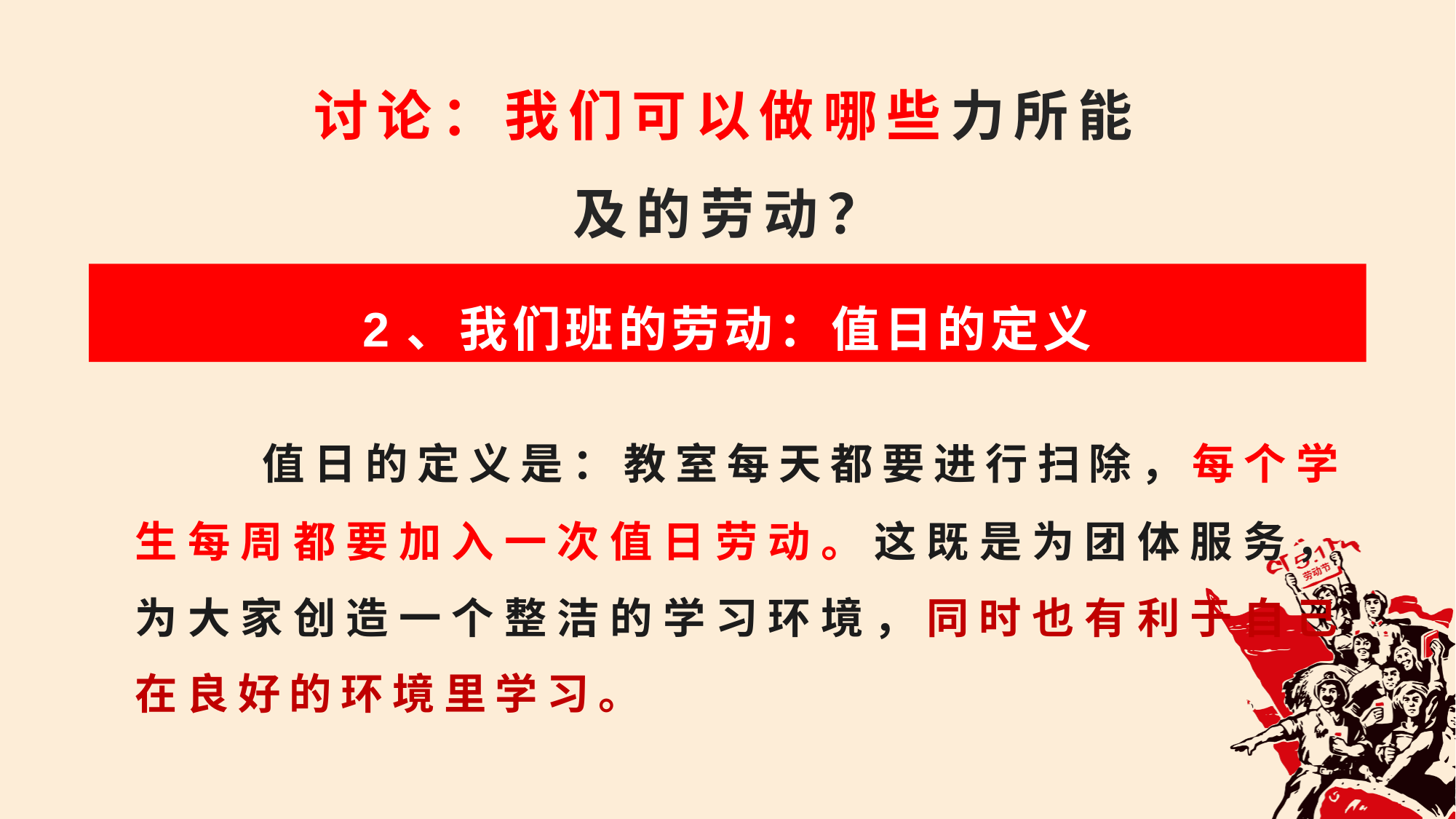

讨论：我们可以做哪些力所能及的劳动？

2、我们班的劳动：值日的定义
       值日的定义是：教室每天都要进行扫除，每个学生每周都要加入一次值日劳动。这既是为团体服务，为大家创造一个整洁的学习环境，同时也有利于自己在良好的环境里学习。